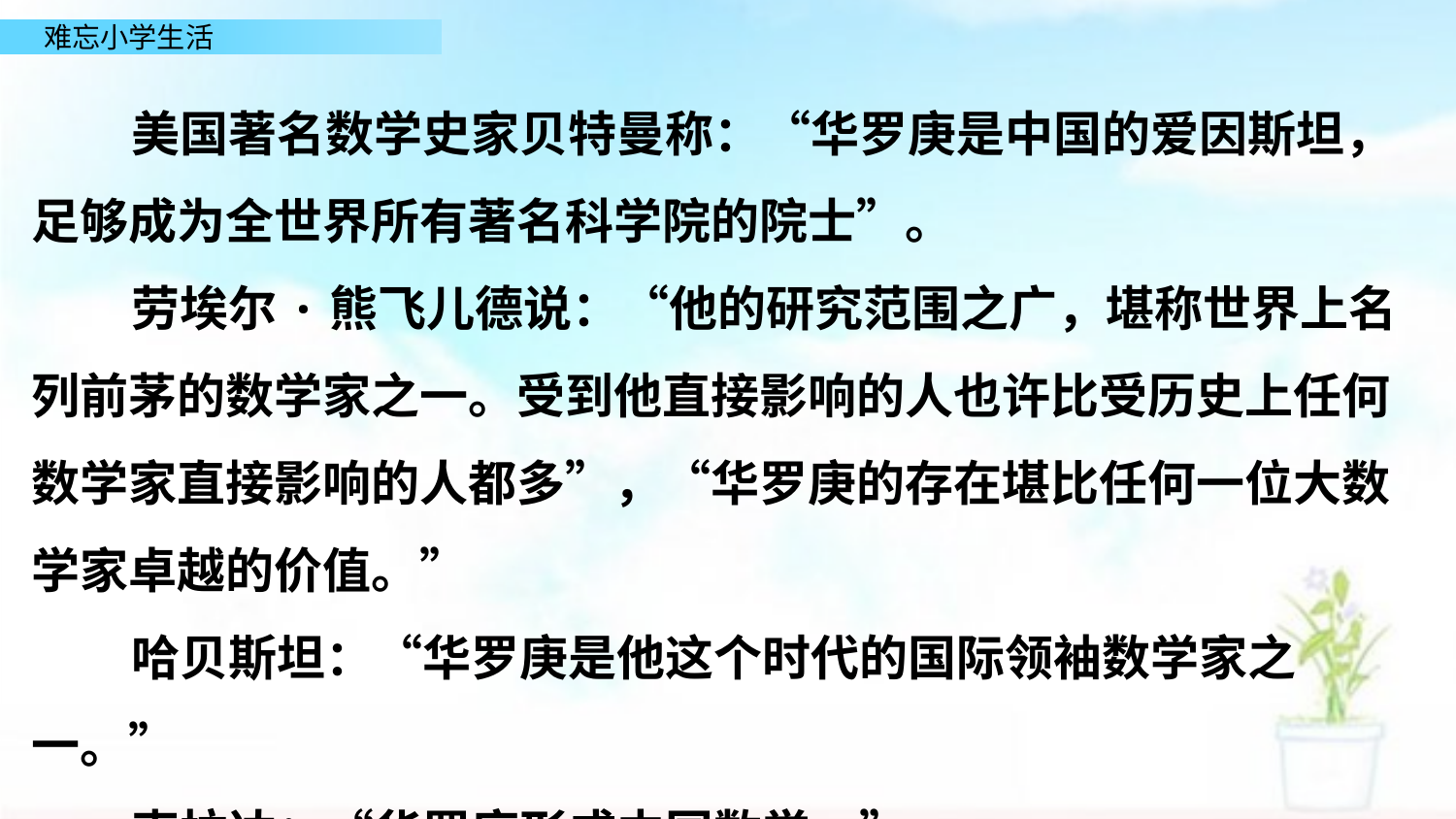

美国著名数学史家贝特曼称：“华罗庚是中国的爱因斯坦，足够成为全世界所有著名科学院的院士”。
劳埃尔·熊飞儿德说：“他的研究范围之广，堪称世界上名列前茅的数学家之一。受到他直接影响的人也许比受历史上任何数学家直接影响的人都多”，“华罗庚的存在堪比任何一位大数学家卓越的价值。”
哈贝斯坦：“华罗庚是他这个时代的国际领袖数学家之一。”
克拉达：“华罗庚形成中国数学。”